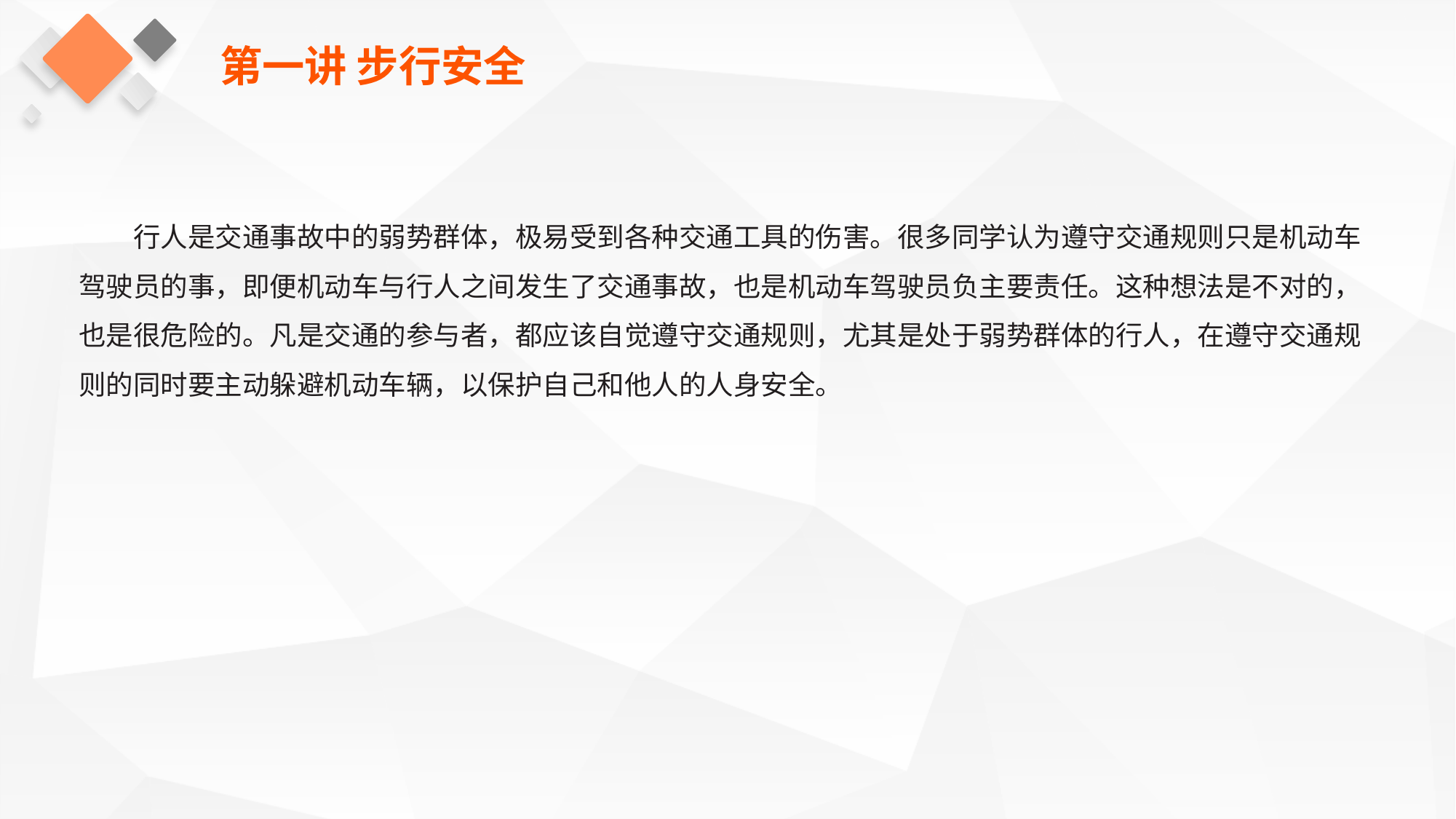

第一讲 步行安全

行人是交通事故中的弱势群体，极易受到各种交通工具的伤害。很多同学认为遵守交通规则只是机动车驾驶员的事，即便机动车与行人之间发生了交通事故，也是机动车驾驶员负主要责任。这种想法是不对的，也是很危险的。凡是交通的参与者，都应该自觉遵守交通规则，尤其是处于弱势群体的行人，在遵守交通规则的同时要主动躲避机动车辆，以保护自己和他人的人身安全。